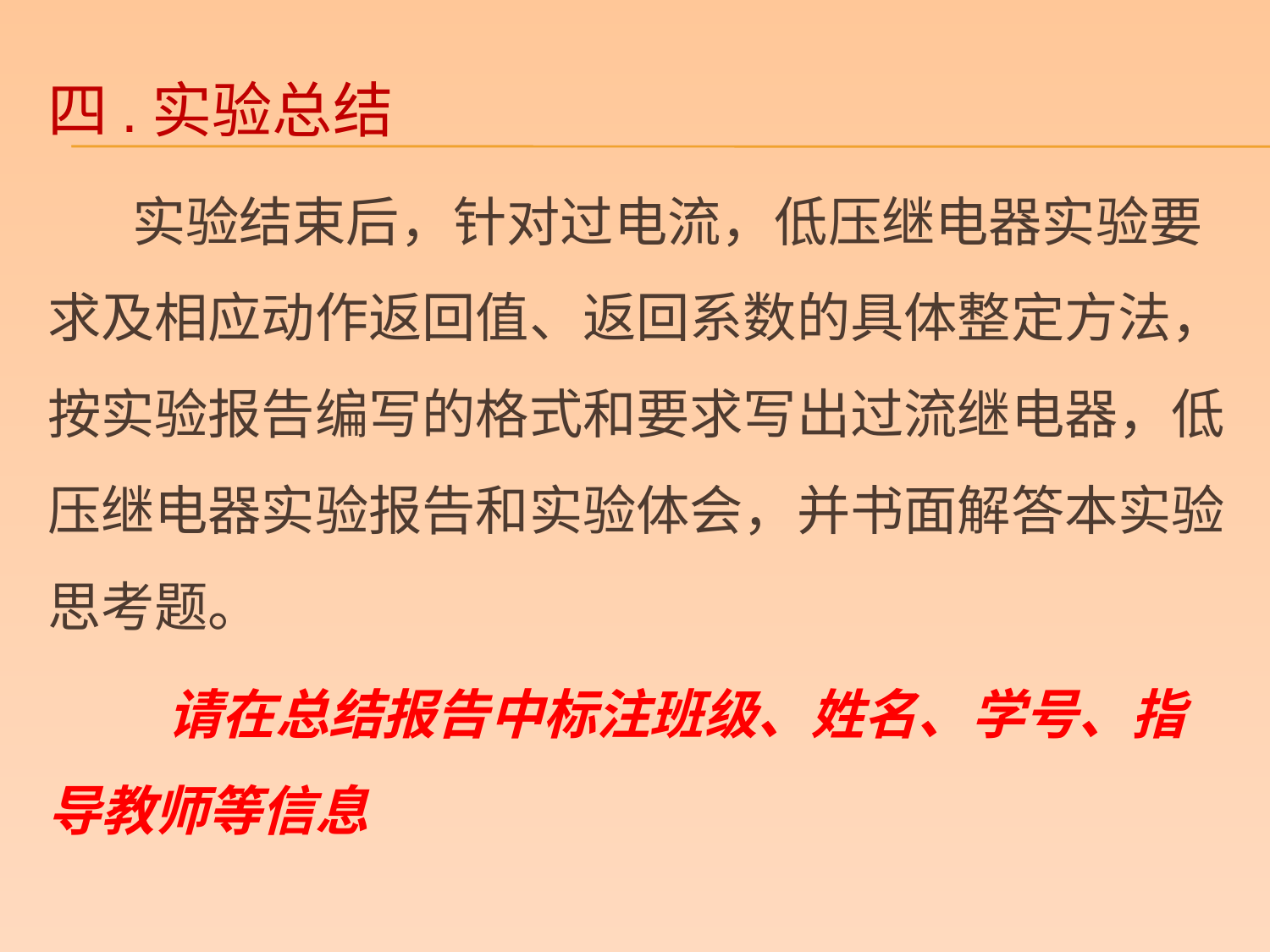

四.实验总结
      实验结束后，针对过电流，低压继电器实验要求及相应动作返回值、返回系数的具体整定方法，按实验报告编写的格式和要求写出过流继电器，低压继电器实验报告和实验体会，并书面解答本实验思考题。
         请在总结报告中标注班级、姓名、学号、指导教师等信息